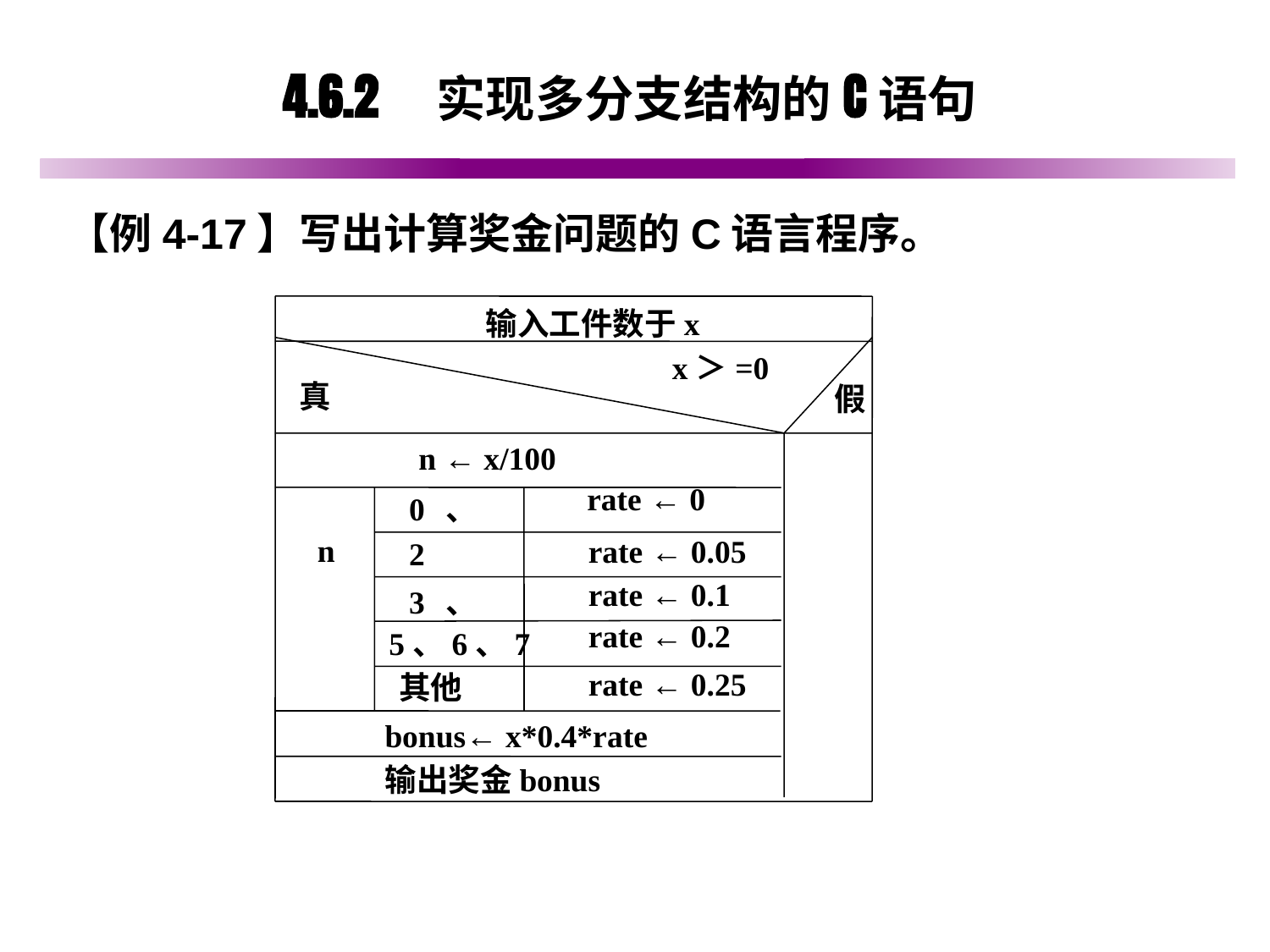

# 4.6.2    实现多分支结构的C语句
【例4-17】写出计算奖金问题的C语言程序。

输入工件数于x

x＞=0
真
假

n ← x/100
rate ← 0

0、1
n
rate ← 0.05
2
rate ← 0.1
3、4
rate ← 0.2
5、6、7
rate ← 0.25
其他
bonus← x*0.4*rate

输出奖金bonus